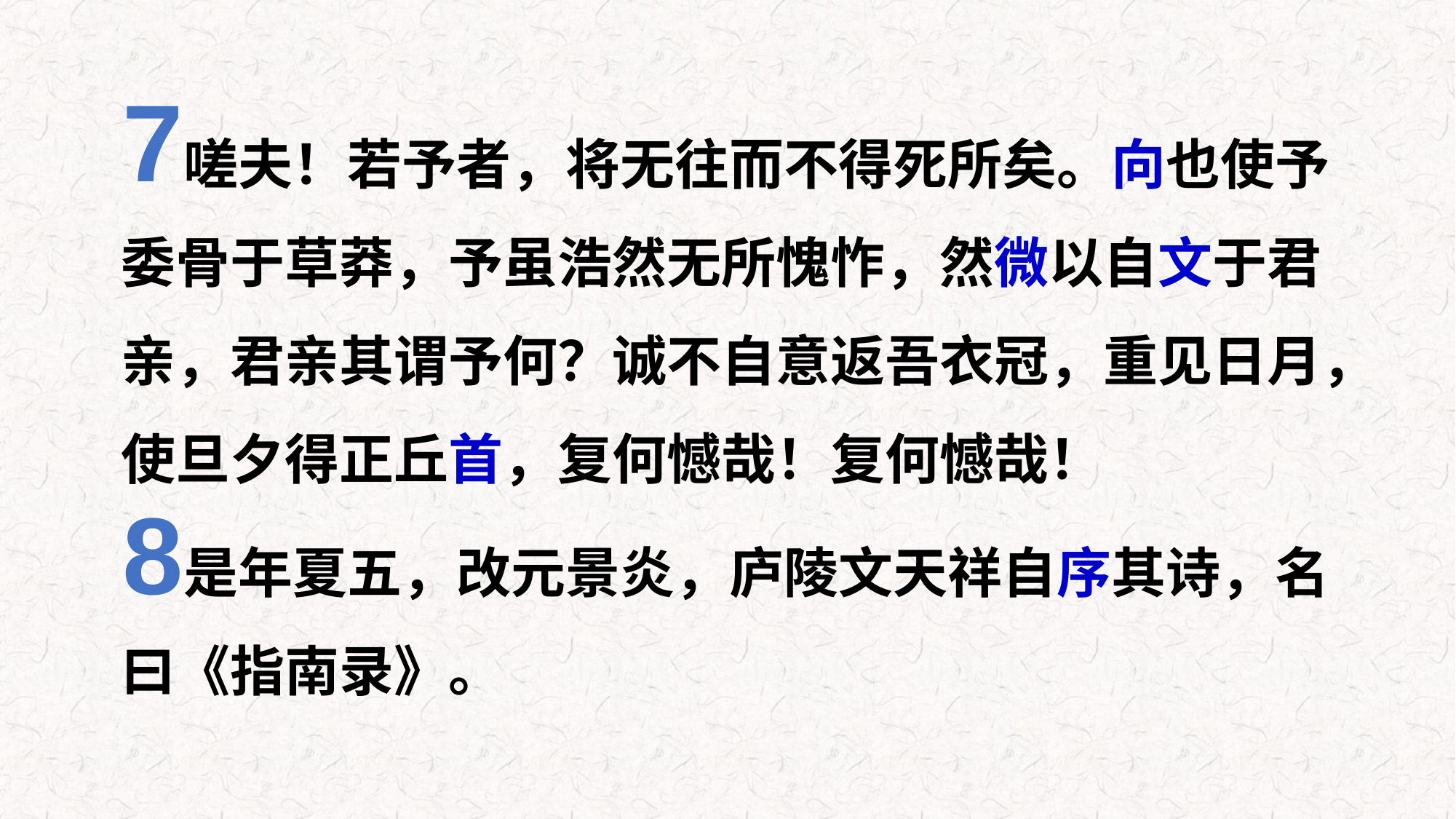

7
    嗟夫！若予者，将无往而不得死所矣。向也使予委骨于草莽，予虽浩然无所愧怍，然微以自文于君亲，君亲其谓予何？诚不自意返吾衣冠，重见日月，使旦夕得正丘首，复何憾哉！复何憾哉！
    是年夏五，改元景炎，庐陵文天祥自序其诗，名曰《指南录》。
8